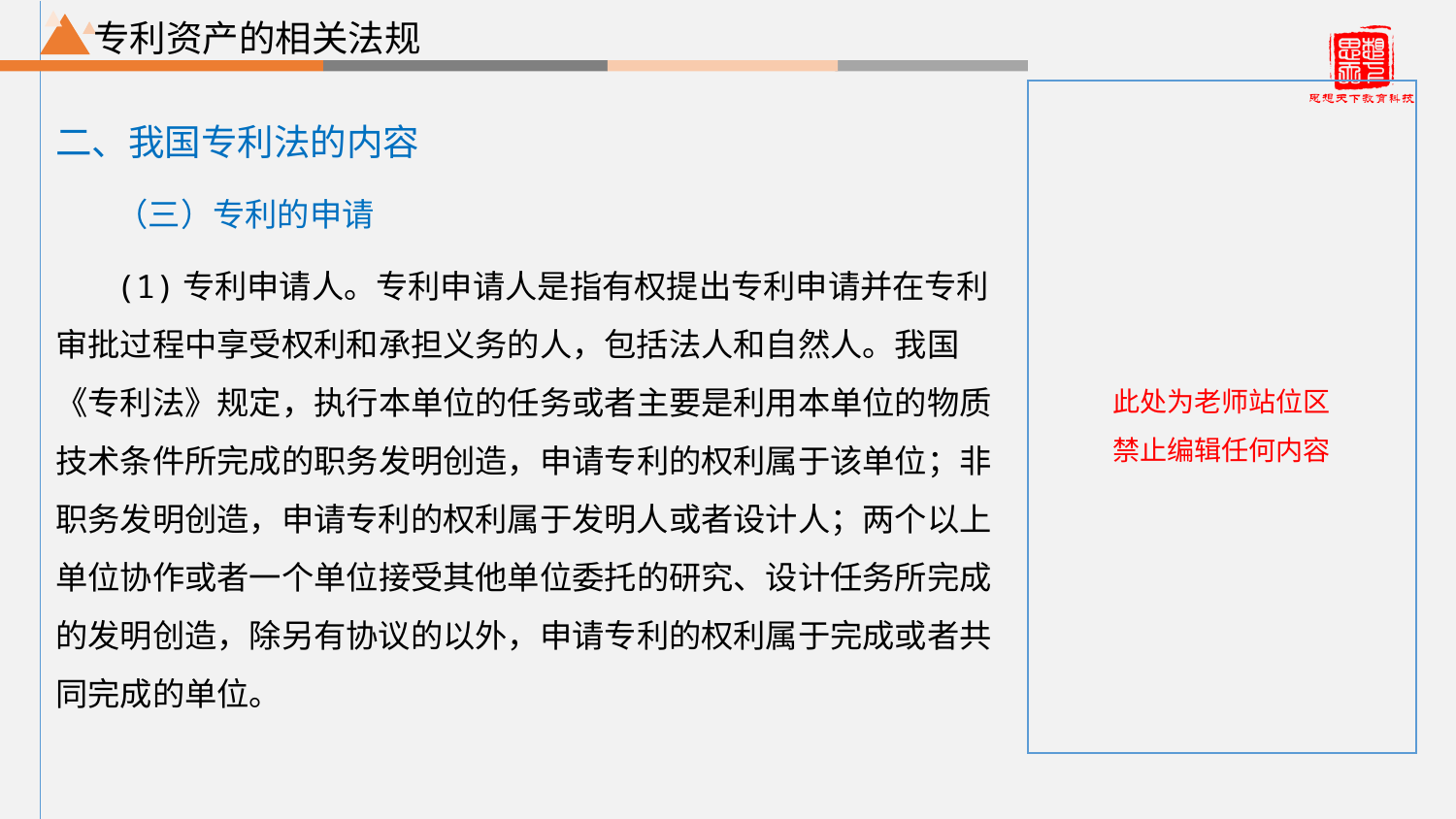

根据实际情况添加不同层级标题
# 专利资产的相关法规
二、我国专利法的内容
（三）专利的申请
(1)专利申请人。专利申请人是指有权提出专利申请并在专利审批过程中享受权利和承担义务的人，包括法人和自然人。我国《专利法》规定，执行本单位的任务或者主要是利用本单位的物质技术条件所完成的职务发明创造，申请专利的权利属于该单位；非职务发明创造，申请专利的权利属于发明人或者设计人；两个以上单位协作或者一个单位接受其他单位委托的研究、设计任务所完成的发明创造，除另有协议的以外，申请专利的权利属于完成或者共同完成的单位。
20